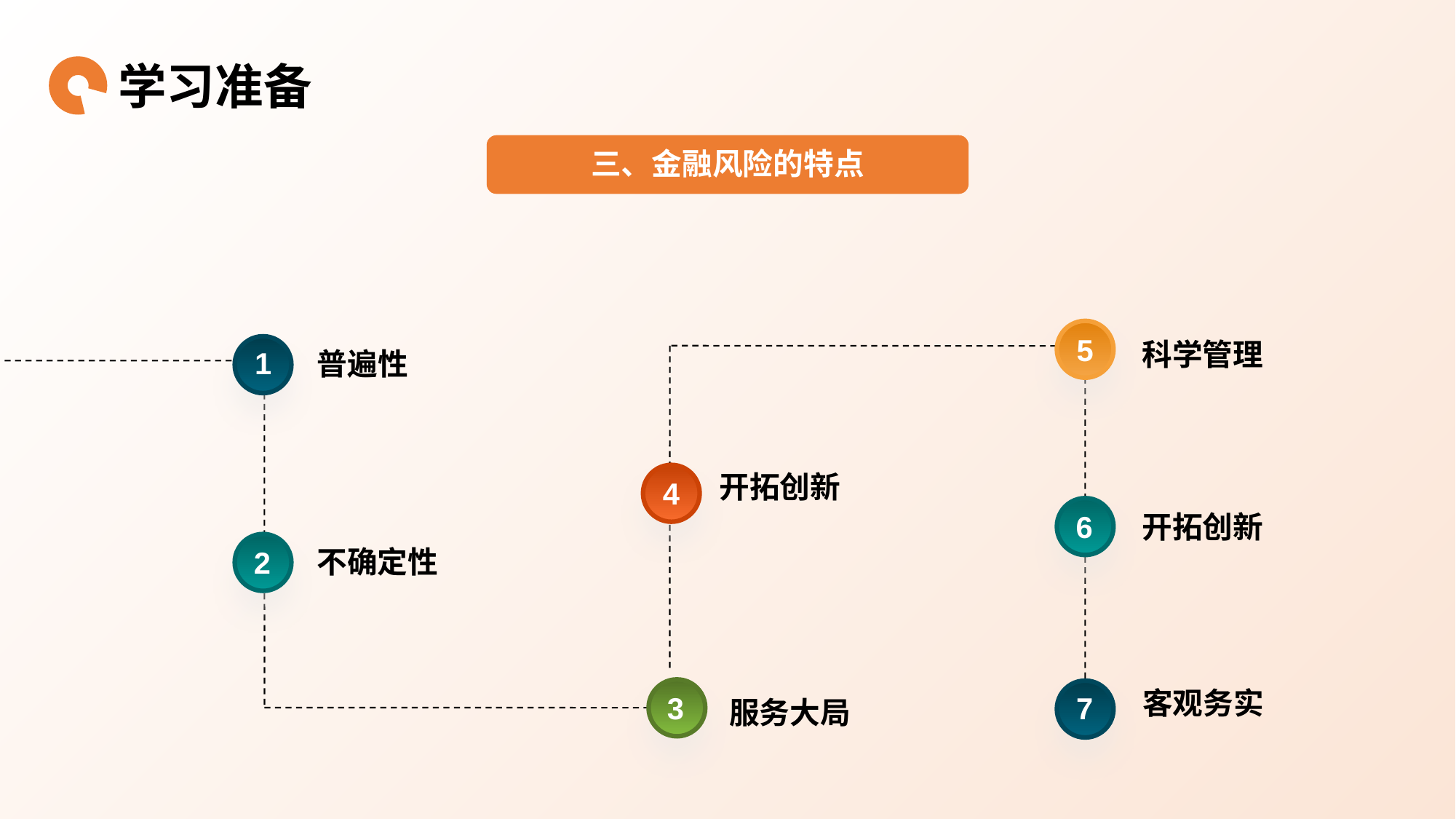

学习准备

三、金融风险的特点

5
科学管理

1
普遍性

开拓创新

4

6
开拓创新

2
不确定性
客观务实

7
3
服务大局